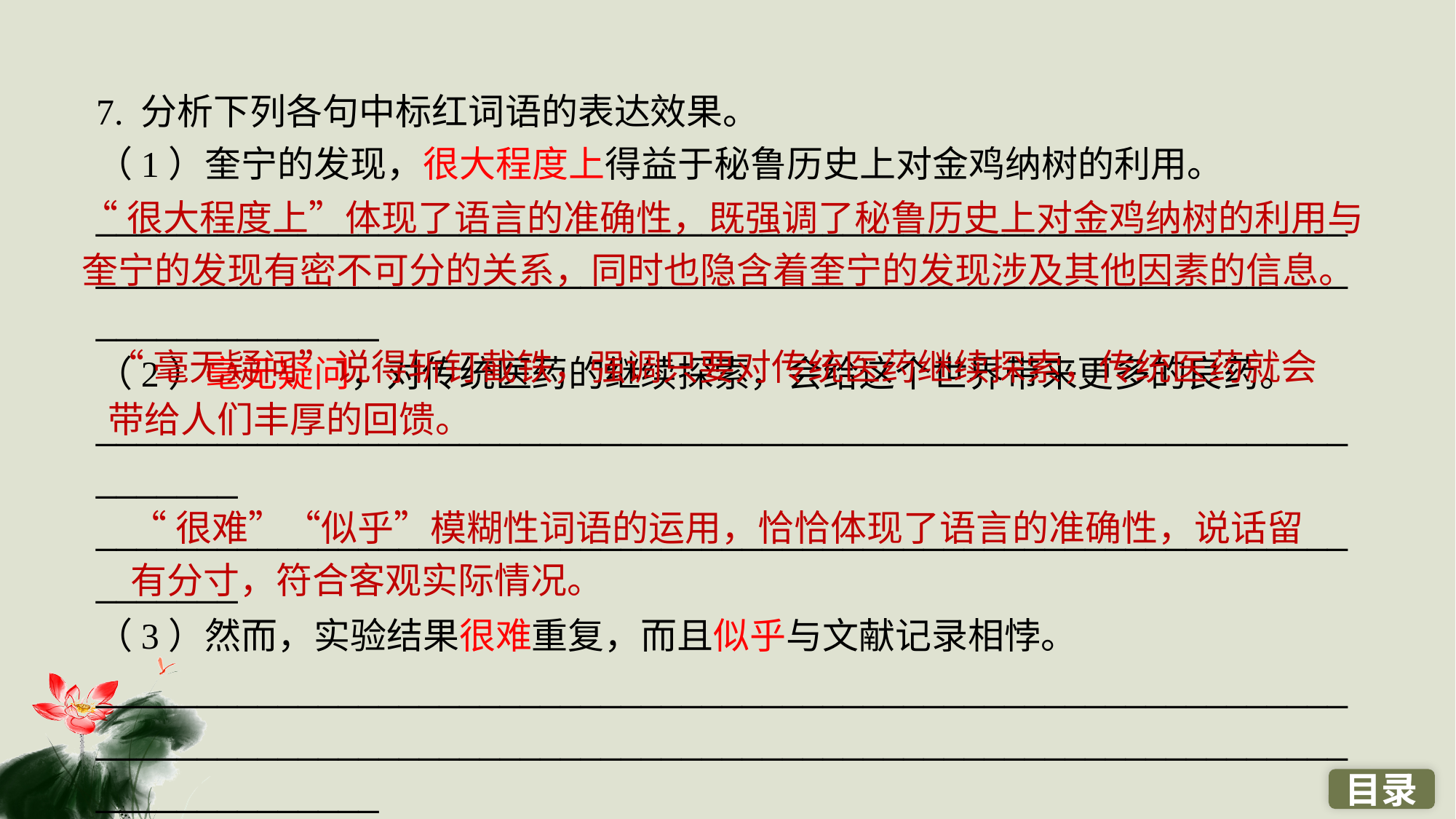

7. 分析下列各句中标红词语的表达效果。
（1）奎宁的发现，很大程度上得益于秘鲁历史上对金鸡纳树的利用。
__________________________________________________________________________________________________________________________________________
（2）毫无疑问，对传统医药的继续探索，会给这个世界带来更多的良药。
_____________________________________________________________________
_____________________________________________________________________
（3）然而，实验结果很难重复，而且似乎与文献记录相悖。
__________________________________________________________________________________________________________________________________________
“很大程度上”体现了语言的准确性，既强调了秘鲁历史上对金鸡纳树的利用与奎宁的发现有密不可分的关系，同时也隐含着奎宁的发现涉及其他因素的信息。
“毫无疑问”说得斩钉截铁，强调只要对传统医药继续探索，传统医药就会带给人们丰厚的回馈。
“很难”“似乎”模糊性词语的运用，恰恰体现了语言的准确性，说话留有分寸，符合客观实际情况。